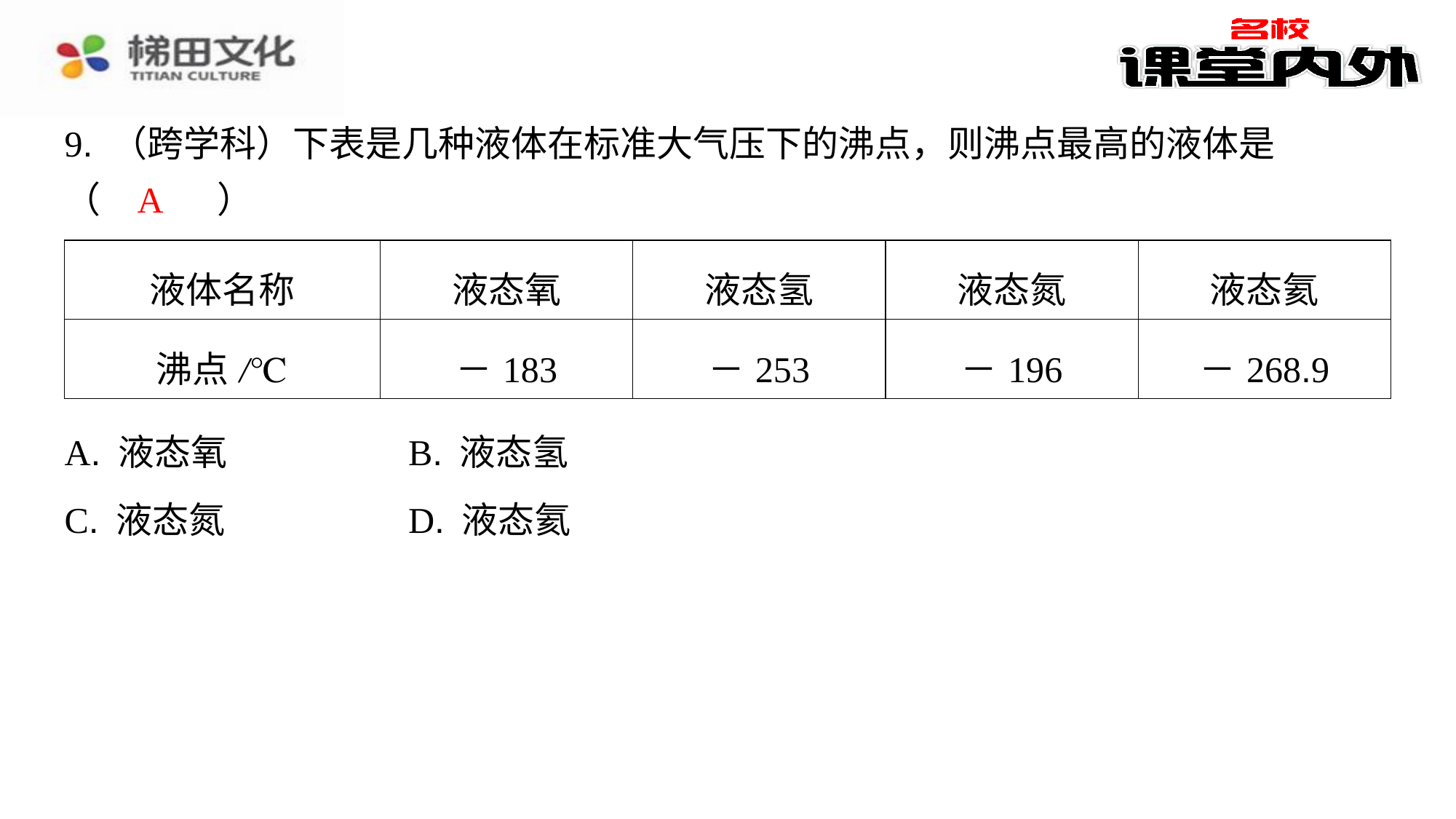

9. （跨学科）下表是几种液体在标准大气压下的沸点，则沸点最高的液体是
（　A　）
A
| 液体名称 | 液态氧 | 液态氢 | 液态氮 | 液态氦 |
| --- | --- | --- | --- | --- |
| 沸点/℃ | －183 | －253 | －196 | －268.9 |
| A. 液态氧 | B. 液态氢 |
| --- | --- |
| C. 液态氮 | D. 液态氦 |